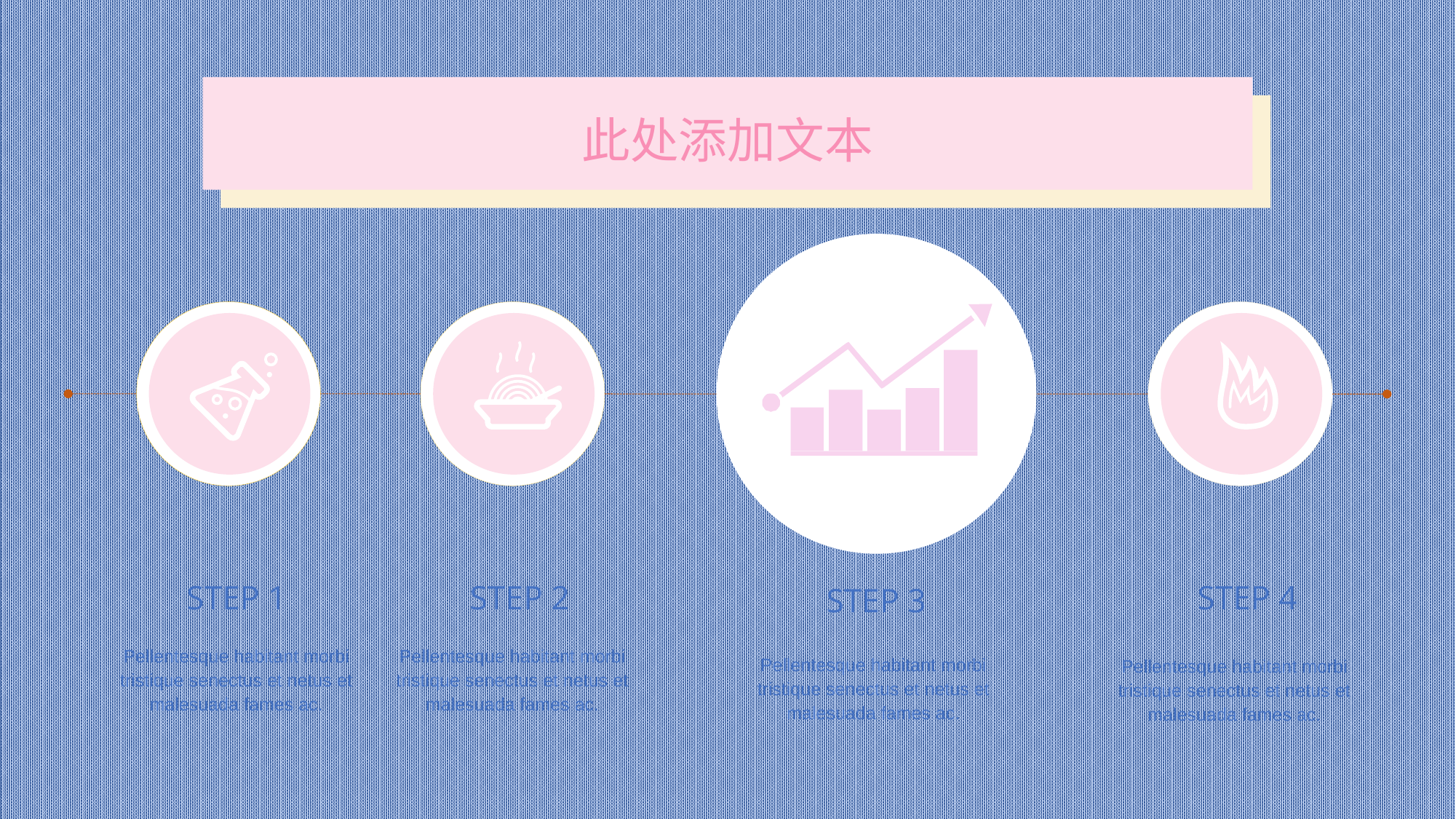

此处添加文本

STEP 1

STEP 2

STEP 4

STEP 3
Pellentesque habitant morbi tristique senectus et netus et malesuada fames ac.
Pellentesque habitant morbi tristique senectus et netus et malesuada fames ac.
Pellentesque habitant morbi tristique senectus et netus et malesuada fames ac.
Pellentesque habitant morbi tristique senectus et netus et malesuada fames ac.